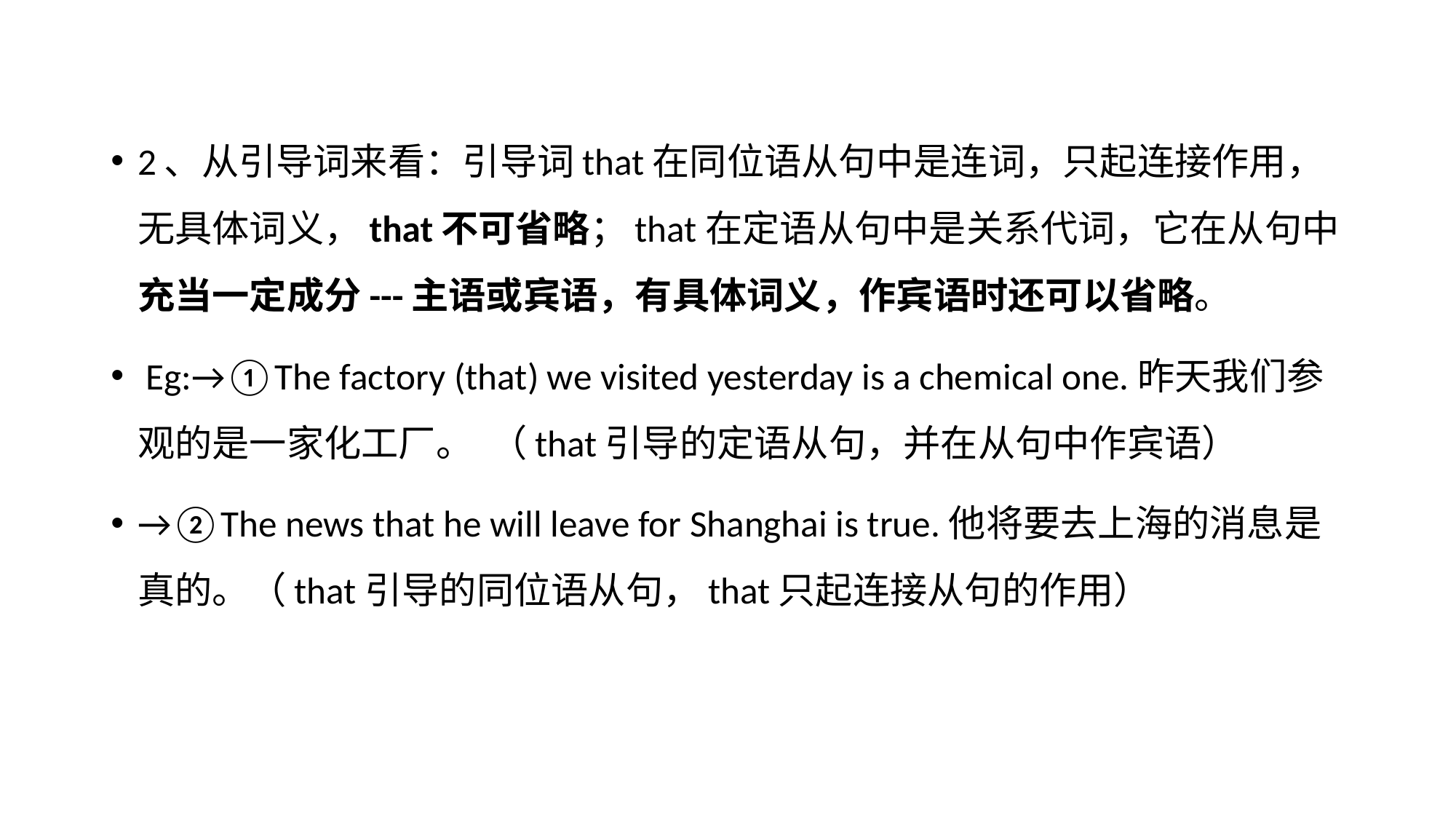

#
2、从引导词来看：引导词that在同位语从句中是连词，只起连接作用，无具体词义，that不可省略；that在定语从句中是关系代词，它在从句中充当一定成分---主语或宾语，有具体词义，作宾语时还可以省略。
 Eg:→①The factory (that) we visited yesterday is a chemical one.昨天我们参观的是一家化工厂。  （that引导的定语从句，并在从句中作宾语）
→②The news that he will leave for Shanghai is true.他将要去上海的消息是真的。（that引导的同位语从句，that只起连接从句的作用）